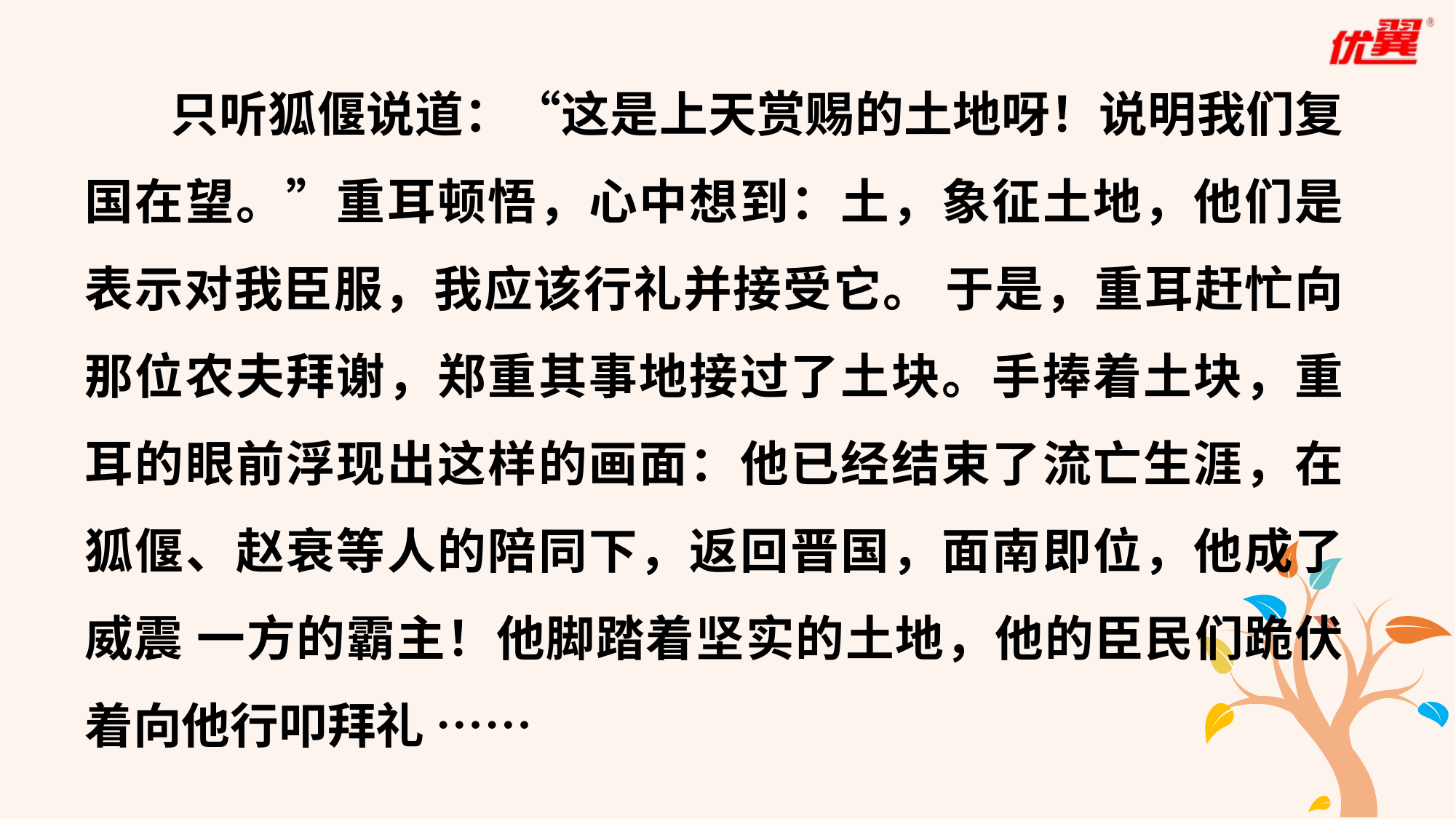

只听狐偃说道：“这是上天赏赐的土地呀！说明我们复国在望。”重耳顿悟，心中想到：土，象征土地，他们是表示对我臣服，我应该行礼并接受它。 于是，重耳赶忙向那位农夫拜谢，郑重其事地接过了土块。手捧着土块，重耳的眼前浮现出这样的画面：他已经结束了流亡生涯，在狐偃、赵衰等人的陪同下，返回晋国，面南即位，他成了威震 一方的霸主！他脚踏着坚实的土地，他的臣民们跪伏着向他行叩拜礼 ……

|  |
| --- |